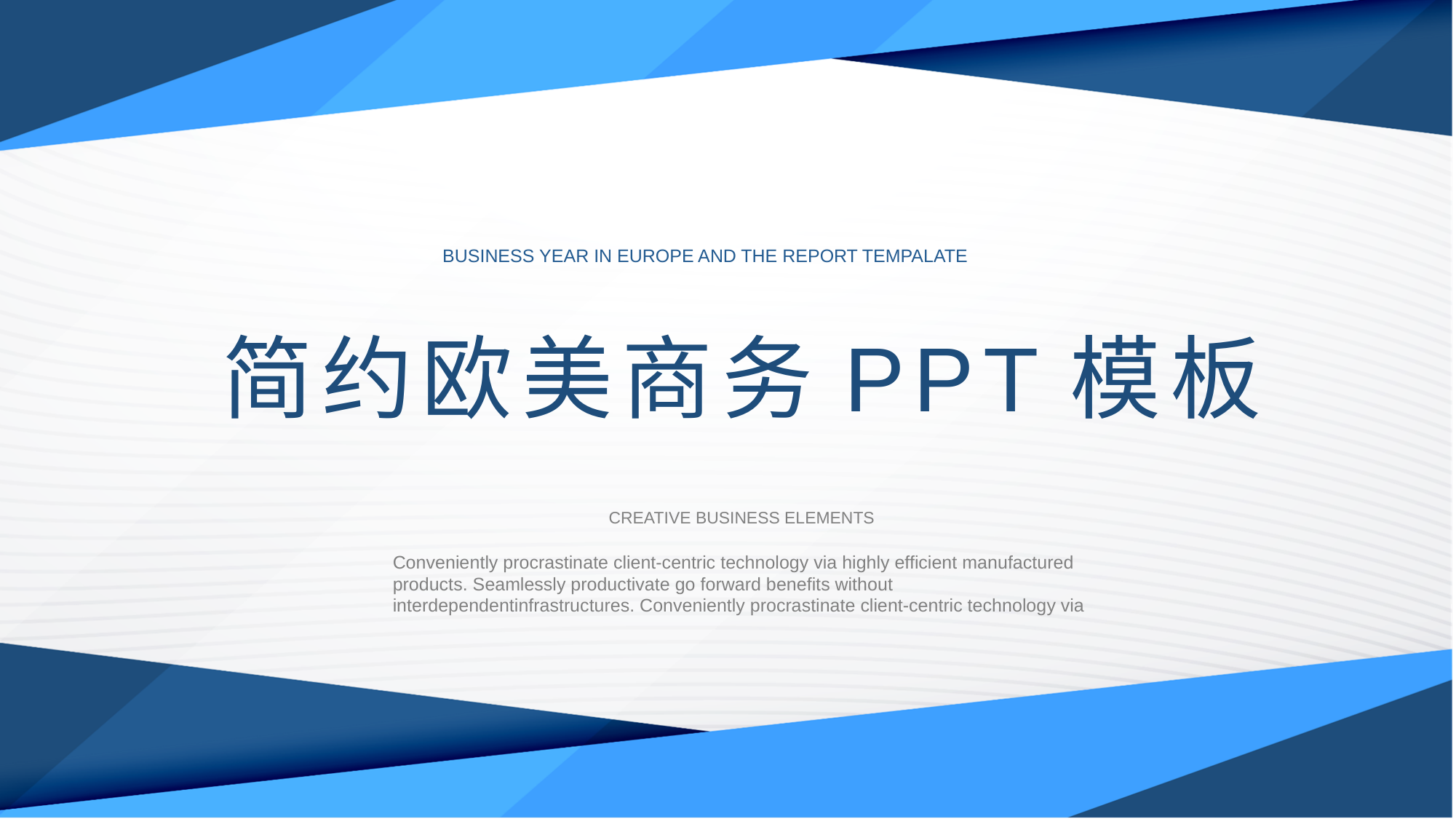

BUSINESS YEAR IN EUROPE AND THE REPORT TEMPALATE
简约欧美商务PPT模板
CREATIVE BUSINESS ELEMENTS
Conveniently procrastinate client-centric technology via highly efficient manufactured products. Seamlessly productivate go forward benefits without interdependentinfrastructures. Conveniently procrastinate client-centric technology via